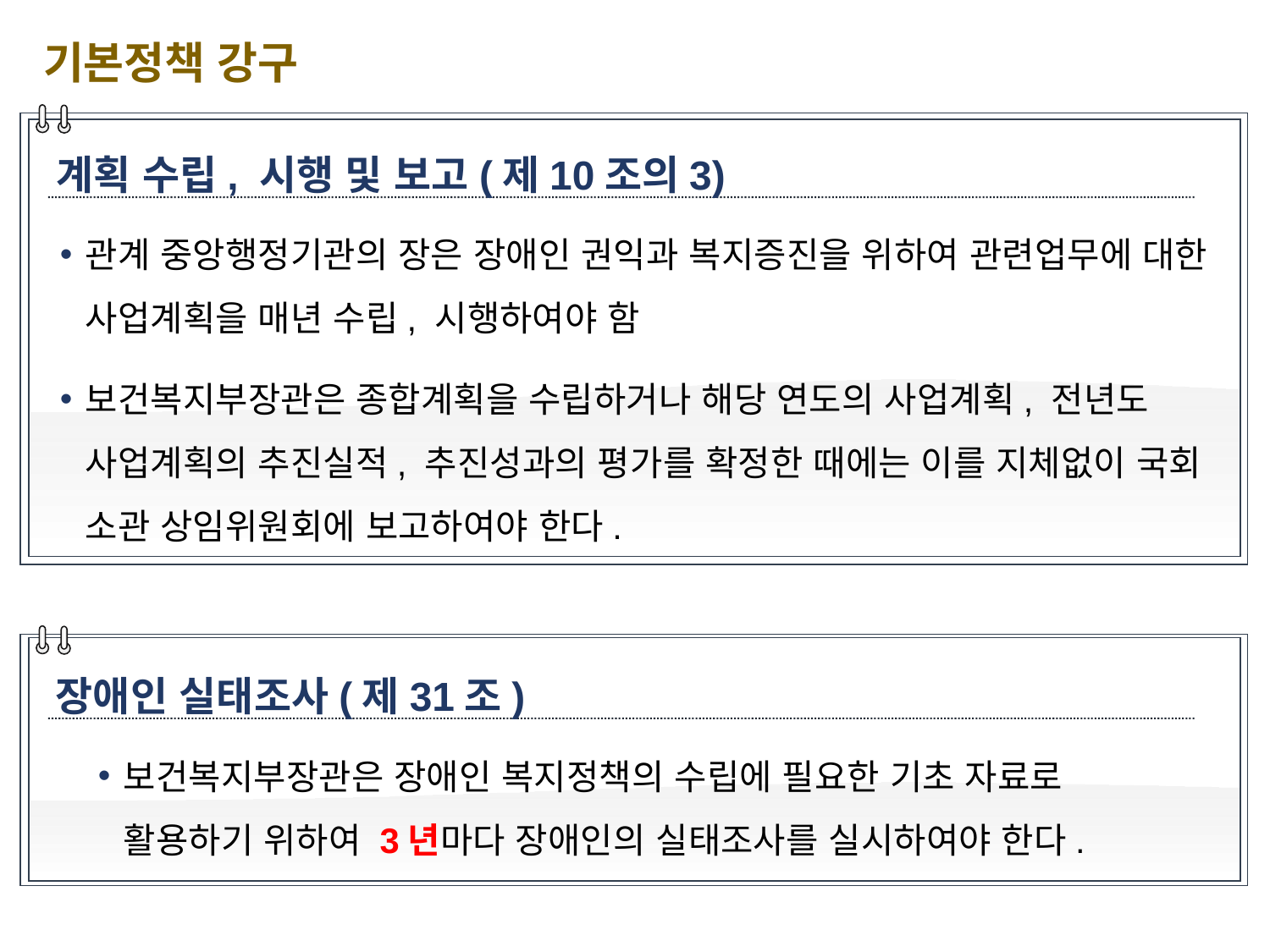

기본정책 강구

계획 수립, 시행 및 보고(제10조의3)

관계 중앙행정기관의 장은 장애인 권익과 복지증진을 위하여 관련업무에 대한 사업계획을 매년 수립, 시행하여야 함
보건복지부장관은 종합계획을 수립하거나 해당 연도의 사업계획, 전년도 사업계획의 추진실적, 추진성과의 평가를 확정한 때에는 이를 지체없이 국회 소관 상임위원회에 보고하여야 한다.

장애인 실태조사(제31조)

보건복지부장관은 장애인 복지정책의 수립에 필요한 기초 자료로 활용하기 위하여 3년마다 장애인의 실태조사를 실시하여야 한다.